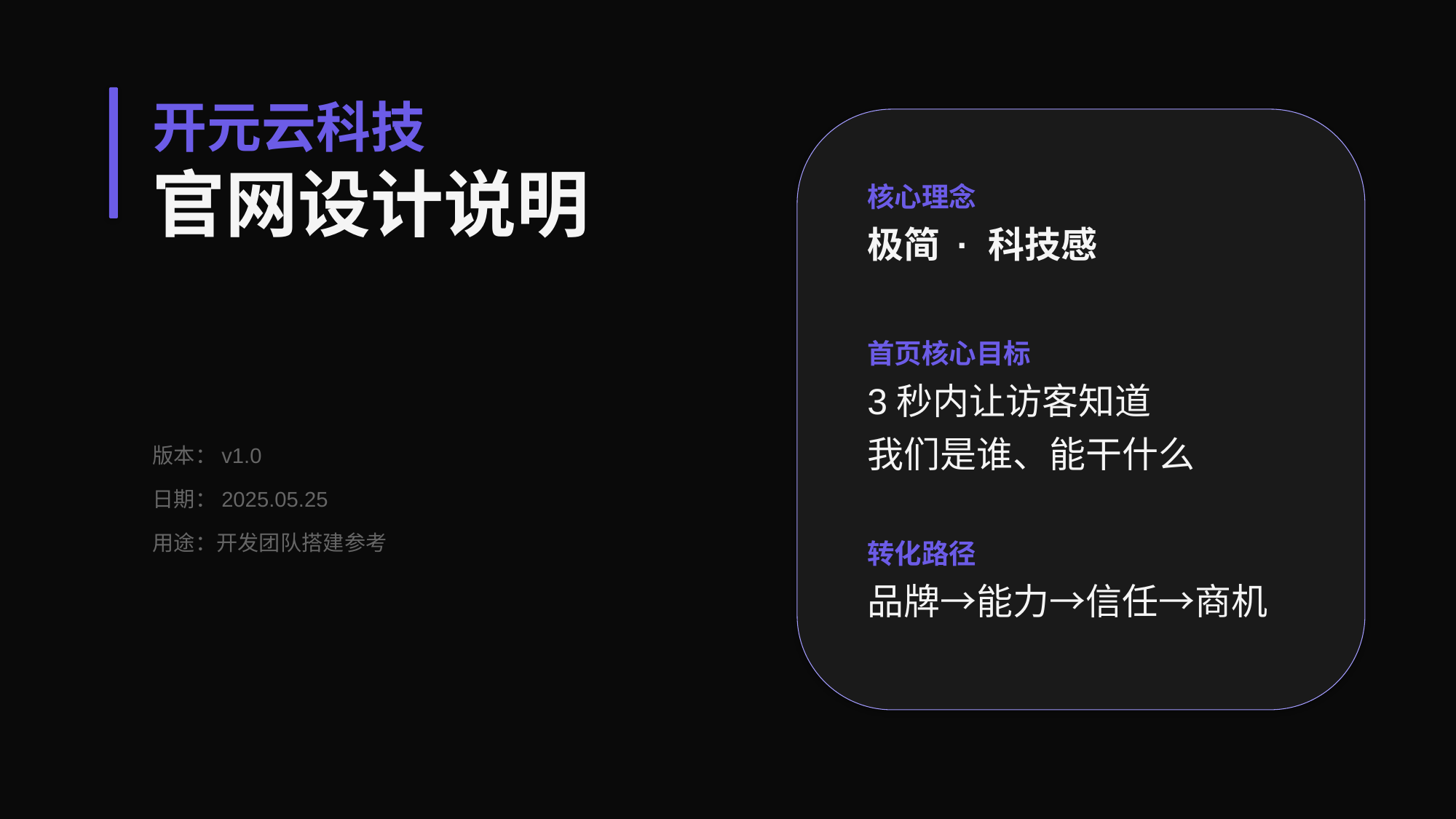

开元云科技

官网设计说明
核心理念
极简 · 科技感

首页核心目标
3秒内让访客知道
我们是谁、能干什么

转化路径
品牌→能力→信任→商机
版本：v1.0
日期：2025.05.25
用途：开发团队搭建参考